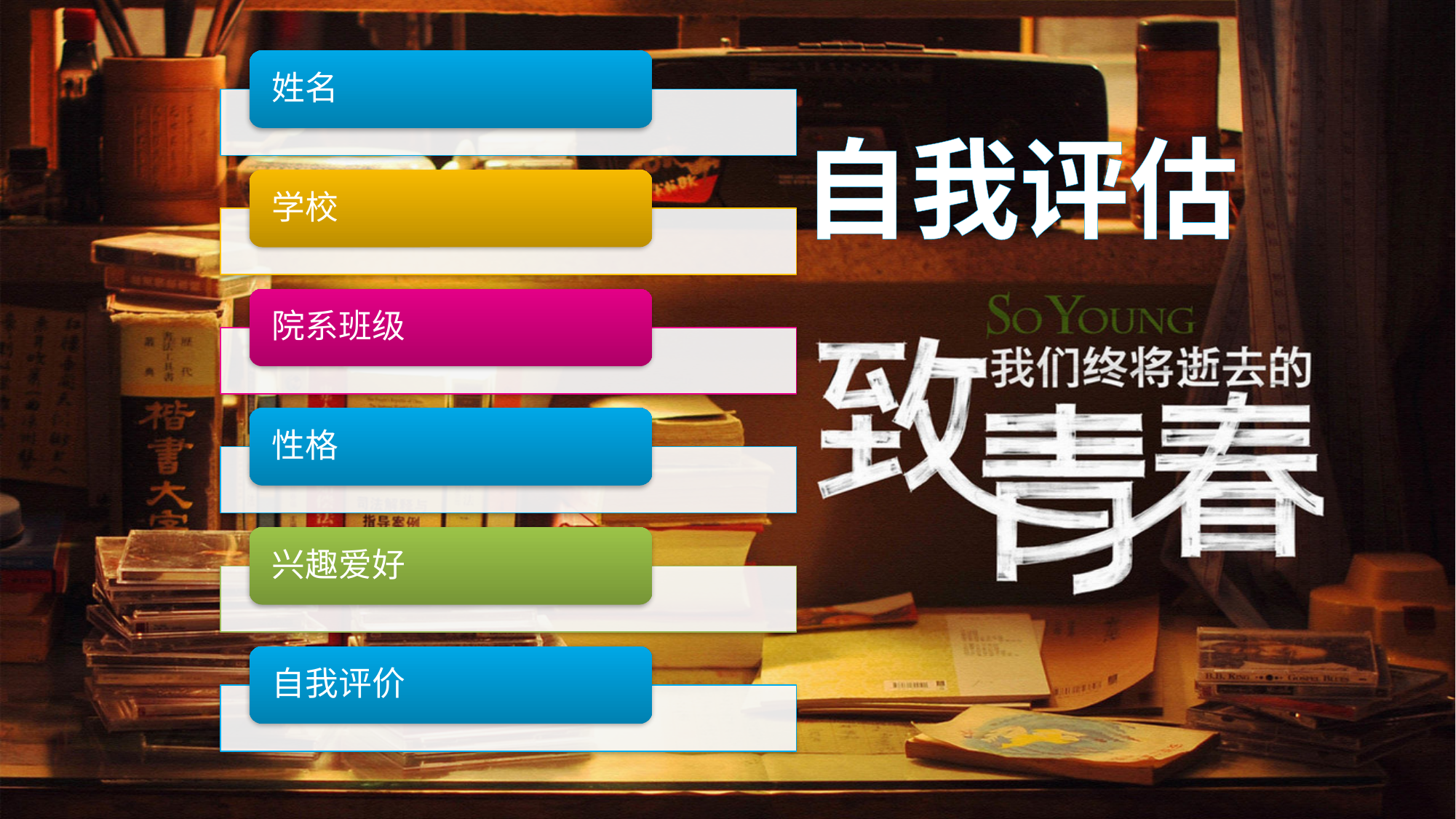

姓名

学校

院系班级

性格

兴趣爱好

自我评价
# 自我评估